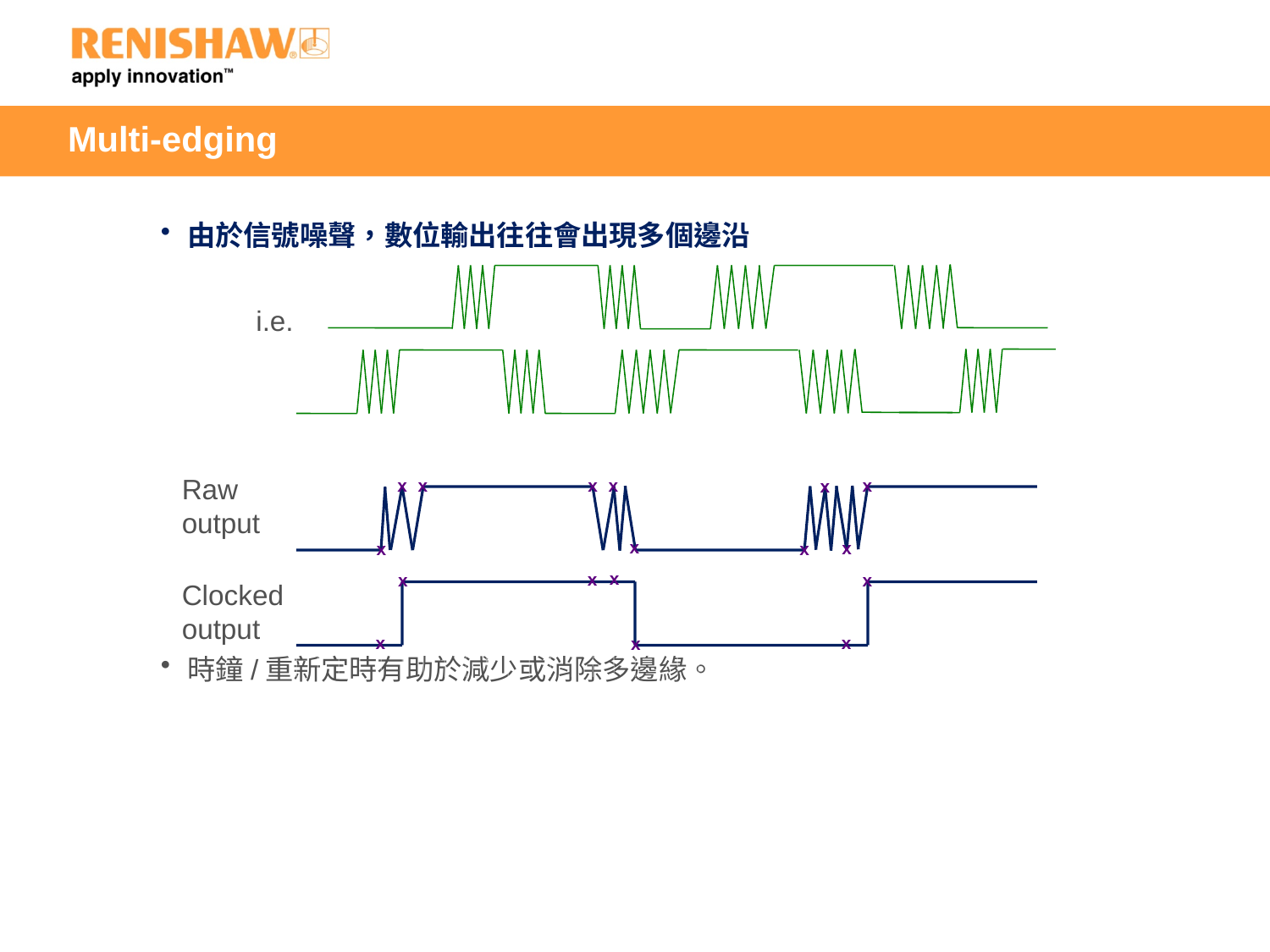

# Multi-edging
由於信號噪聲，數位輸出往往會出現多個邊沿

時鐘/重新定時有助於減少或消除多邊緣。

i.e.

Raw
output
x
x
x
x
x
x

x
x
x
x

x
x
x
x
Clocked
output

x
x
x